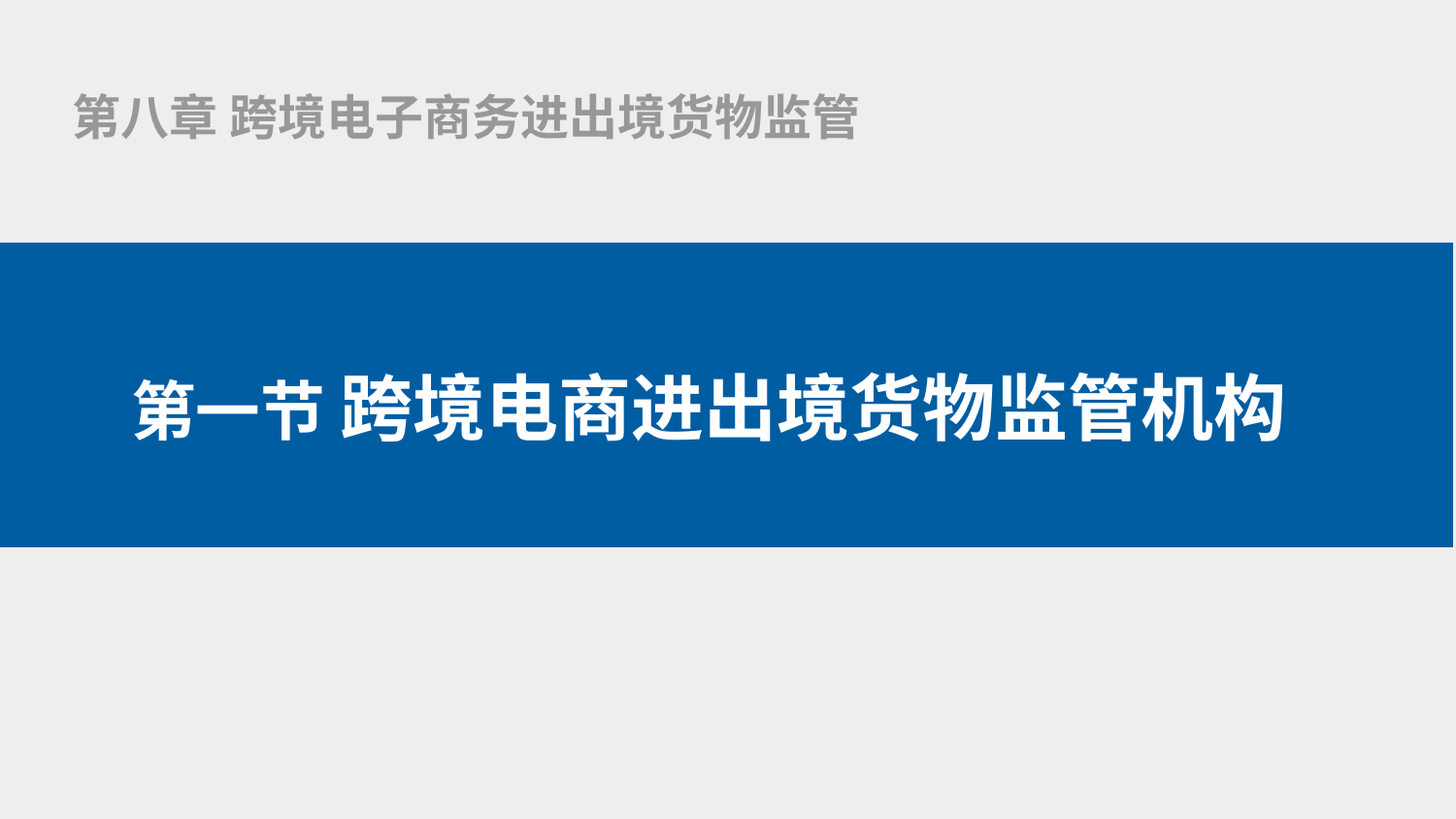

第八章 跨境电子商务进出境货物监管

第一节 跨境电商进出境货物监管机构